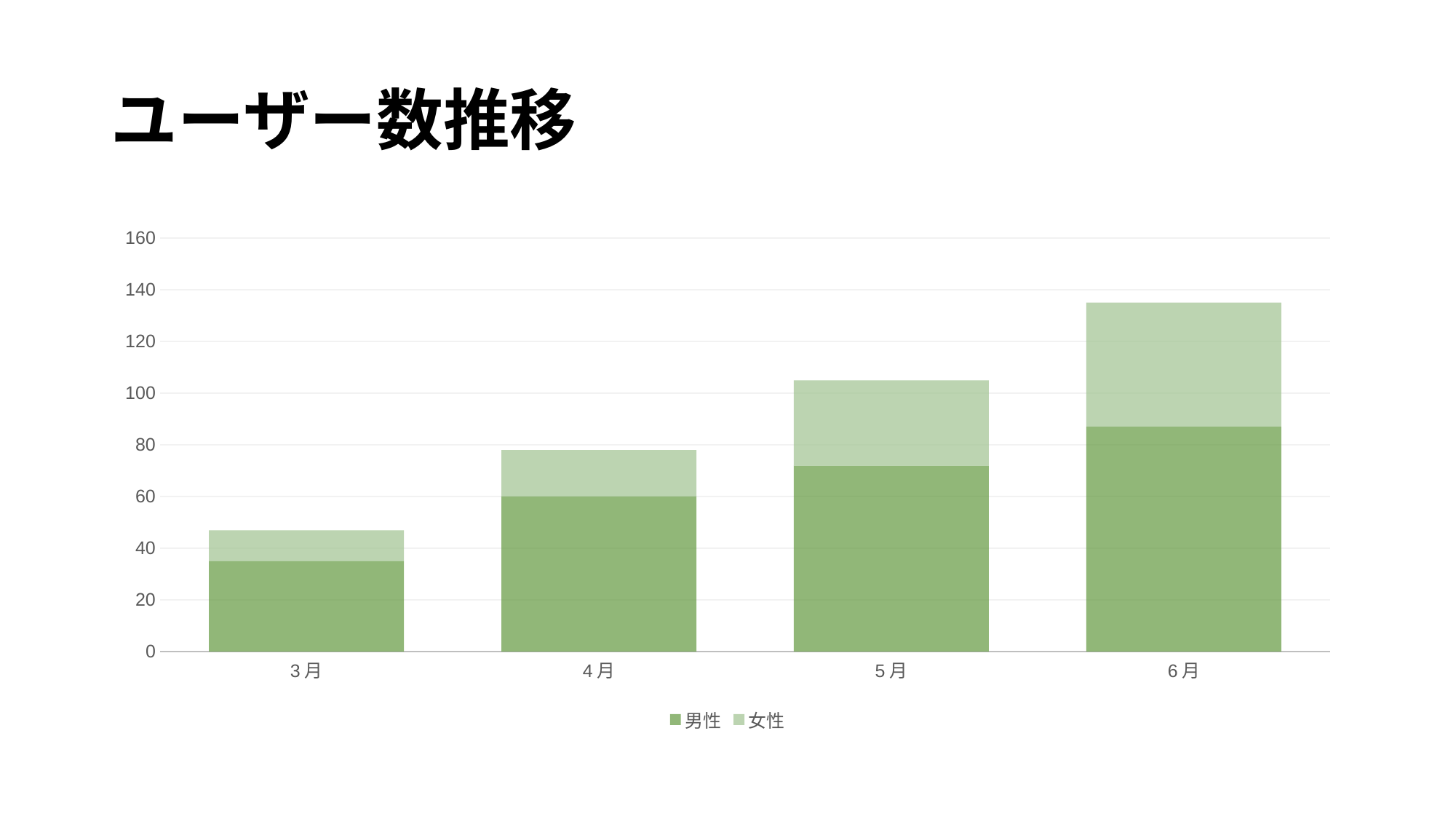

# ユーザー数推移

### Chart

| Category | 男性 | 女性 |
|---|---|---|
| 3月 | 35.0 | 12.0 |
| 4月 | 60.0 | 18.0 |
| 5月 | 72.0 | 33.0 |
| 6月 | 87.0 | 48.0 |